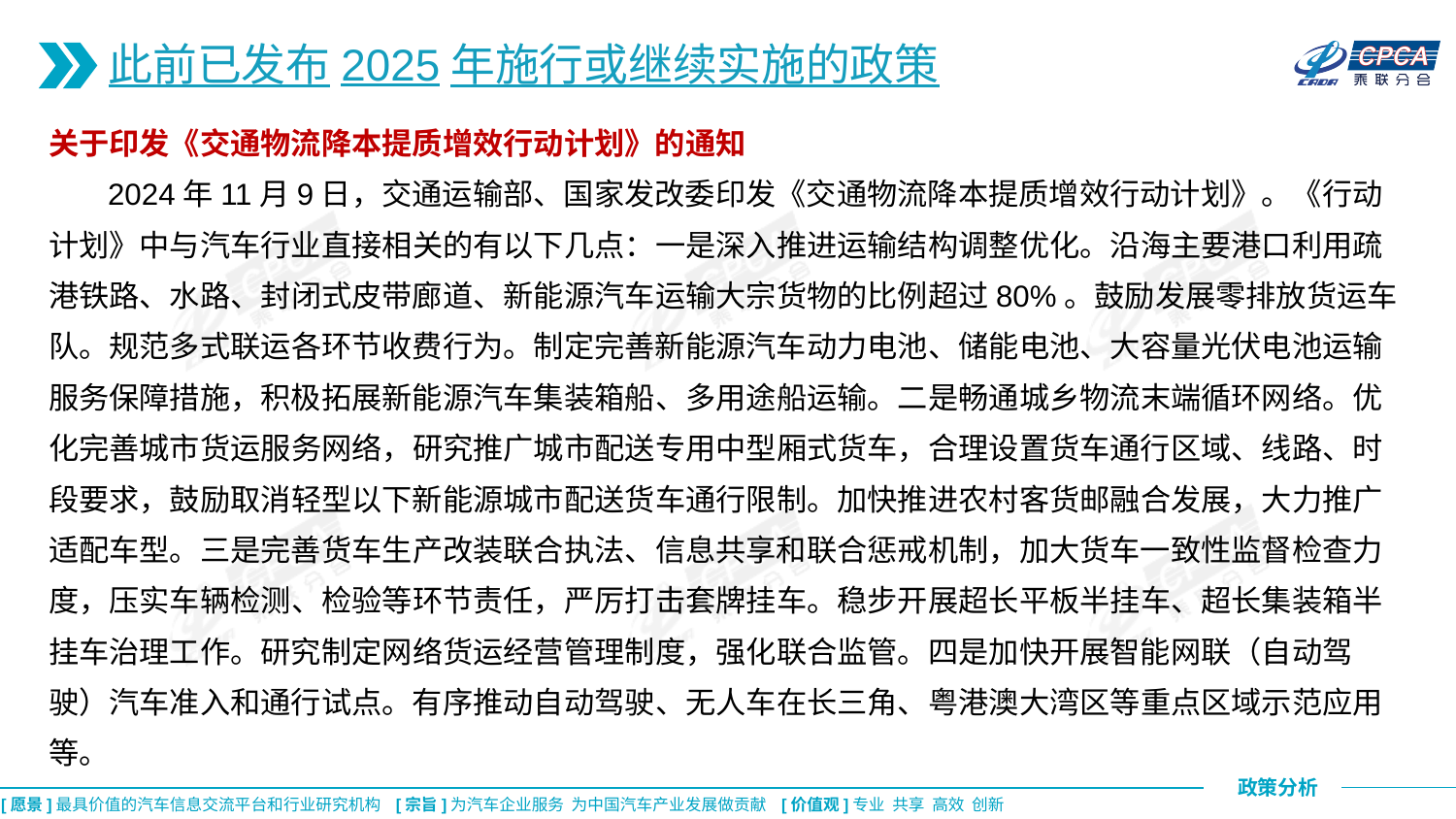

此前已发布2025年施行或继续实施的政策
关于印发《交通物流降本提质增效行动计划》的通知
       2024年11月9日，交通运输部、国家发改委印发《交通物流降本提质增效行动计划》。《行动计划》中与汽车行业直接相关的有以下几点：一是深入推进运输结构调整优化。沿海主要港口利用疏港铁路、水路、封闭式皮带廊道、新能源汽车运输大宗货物的比例超过80%。鼓励发展零排放货运车队。规范多式联运各环节收费行为。制定完善新能源汽车动力电池、储能电池、大容量光伏电池运输服务保障措施，积极拓展新能源汽车集装箱船、多用途船运输。二是畅通城乡物流末端循环网络。优化完善城市货运服务网络，研究推广城市配送专用中型厢式货车，合理设置货车通行区域、线路、时段要求，鼓励取消轻型以下新能源城市配送货车通行限制。加快推进农村客货邮融合发展，大力推广适配车型。三是完善货车生产改装联合执法、信息共享和联合惩戒机制，加大货车一致性监督检查力度，压实车辆检测、检验等环节责任，严厉打击套牌挂车。稳步开展超长平板半挂车、超长集装箱半挂车治理工作。研究制定网络货运经营管理制度，强化联合监管。四是加快开展智能网联（自动驾驶）汽车准入和通行试点。有序推动自动驾驶、无人车在长三角、粤港澳大湾区等重点区域示范应用等。